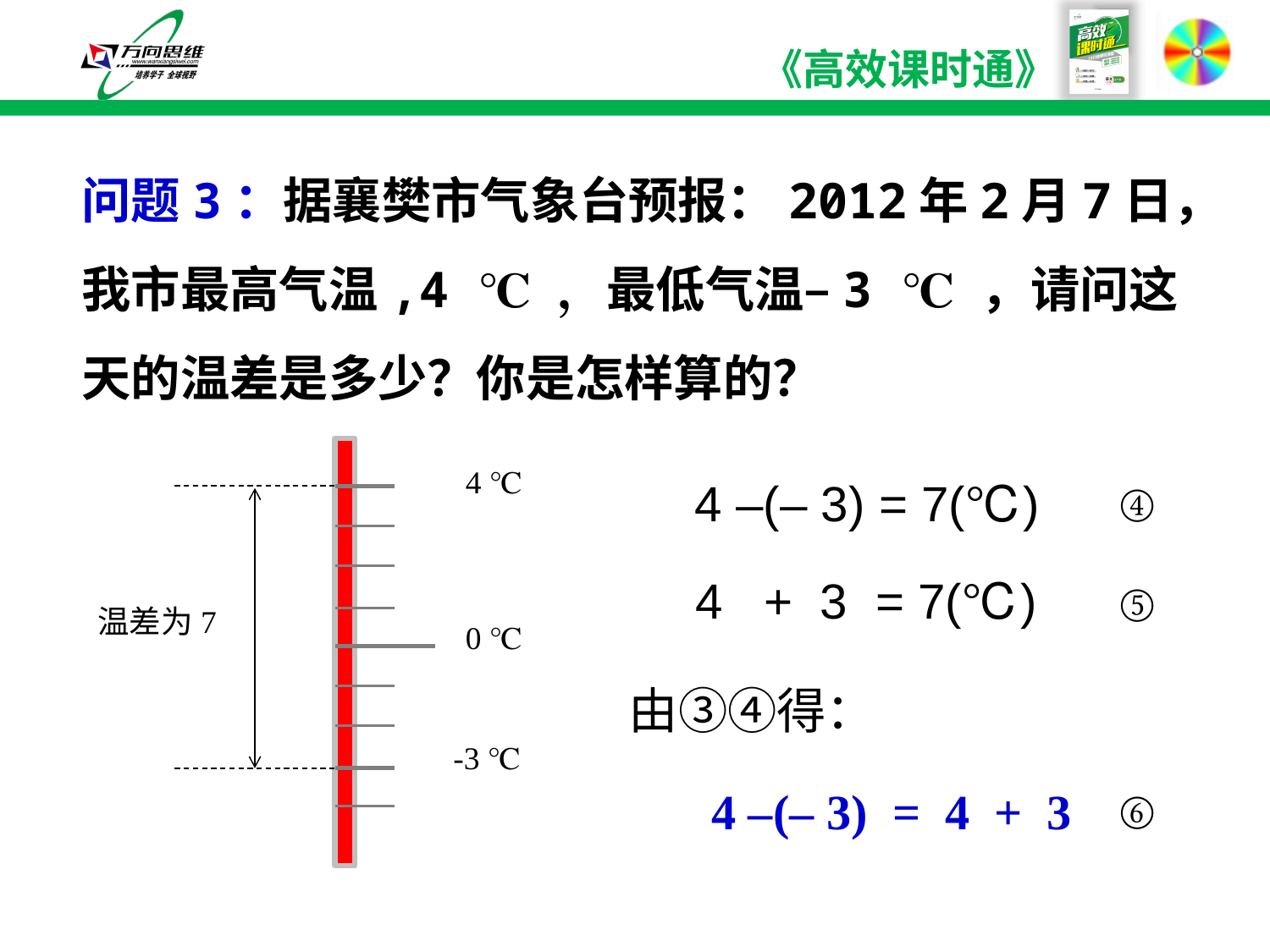

问题3：据襄樊市气象台预报：2012年2月7日，我市最高气温,4 ℃ ，最低气温–3 ℃ ，请问这天的温差是多少？你是怎样算的？

4 ℃
 4 –(– 3) = 7(℃)
④
 4   +  3  = 7(℃)
⑤
温差为7
0 ℃
由③④得：
-3 ℃
⑥
4 –(– 3)  =  4  +  3